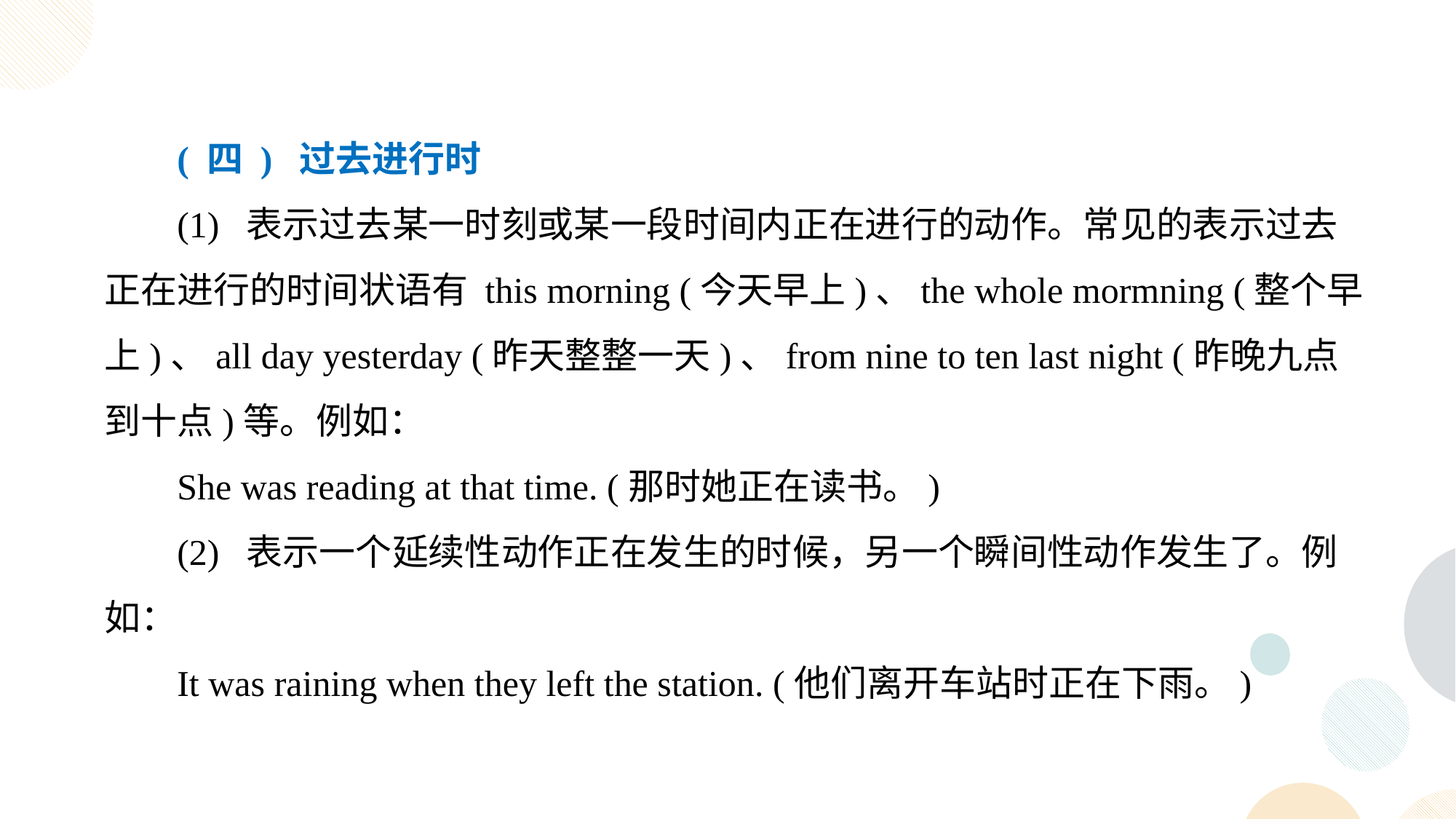

( 四 )  过去进行时
(1)  表示过去某一时刻或某一段时间内正在进行的动作。常见的表示过去正在进行的时间状语有 this morning (今天早上)、the whole mormning (整个早上)、all day yesterday (昨天整整一天)、from nine to ten last night (昨晚九点到十点)等。例如：
She was reading at that time. (那时她正在读书。)
(2)  表示一个延续性动作正在发生的时候，另一个瞬间性动作发生了。例如：
It was raining when they left the station. (他们离开车站时正在下雨。)